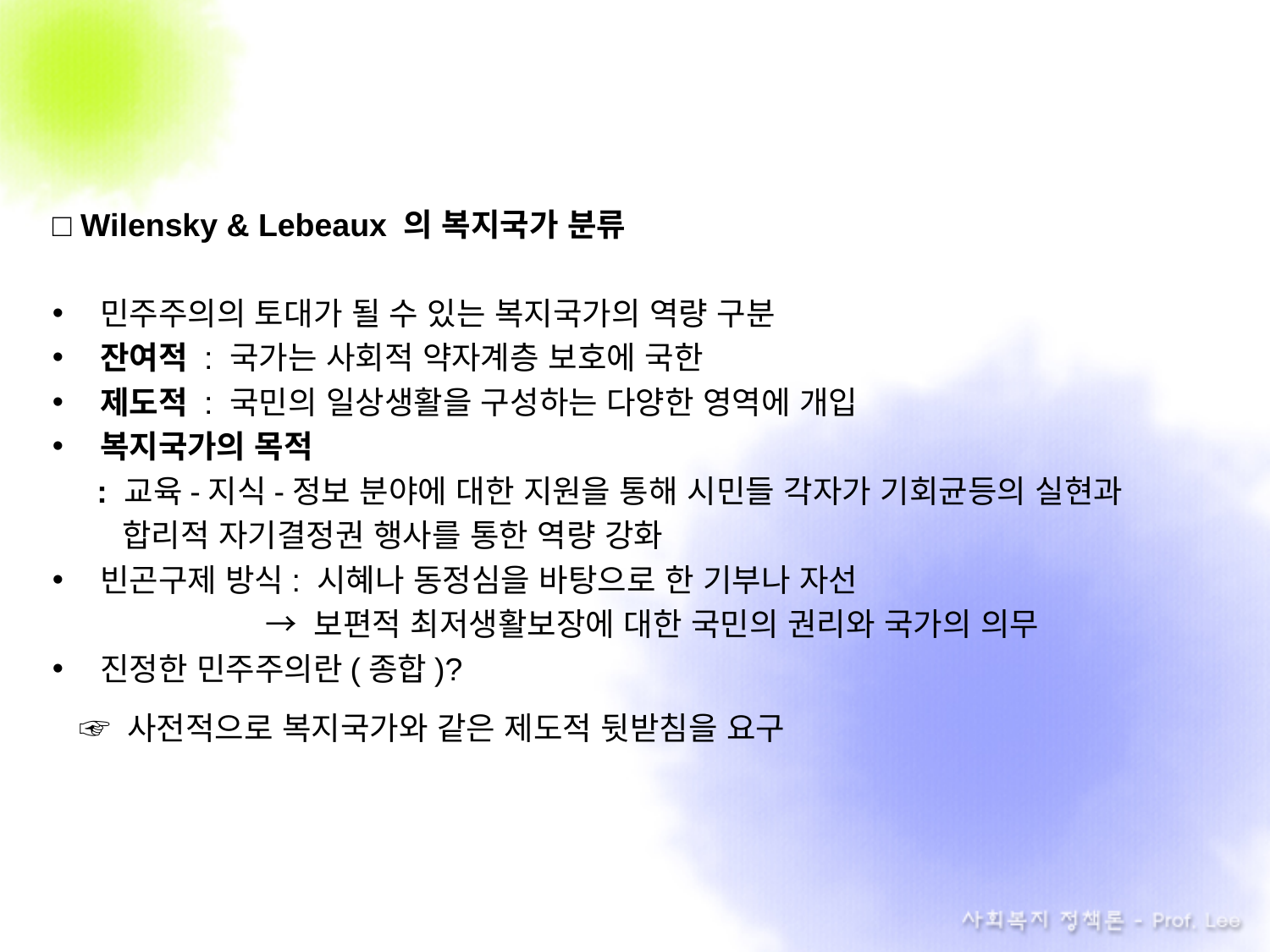

□ Wilensky & Lebeaux 의 복지국가 분류

민주주의의 토대가 될 수 있는 복지국가의 역량 구분
잔여적 : 국가는 사회적 약자계층 보호에 국한
제도적 : 국민의 일상생활을 구성하는 다양한 영역에 개입
복지국가의 목적
     : 교육-지식-정보 분야에 대한 지원을 통해 시민들 각자가 기회균등의 실현과
       합리적 자기결정권 행사를 통한 역량 강화
빈곤구제 방식: 시혜나 동정심을 바탕으로 한 기부나 자선
                        → 보편적 최저생활보장에 대한 국민의 권리와 국가의 의무
진정한 민주주의란(종합)?

   ☞ 사전적으로 복지국가와 같은 제도적 뒷받침을 요구